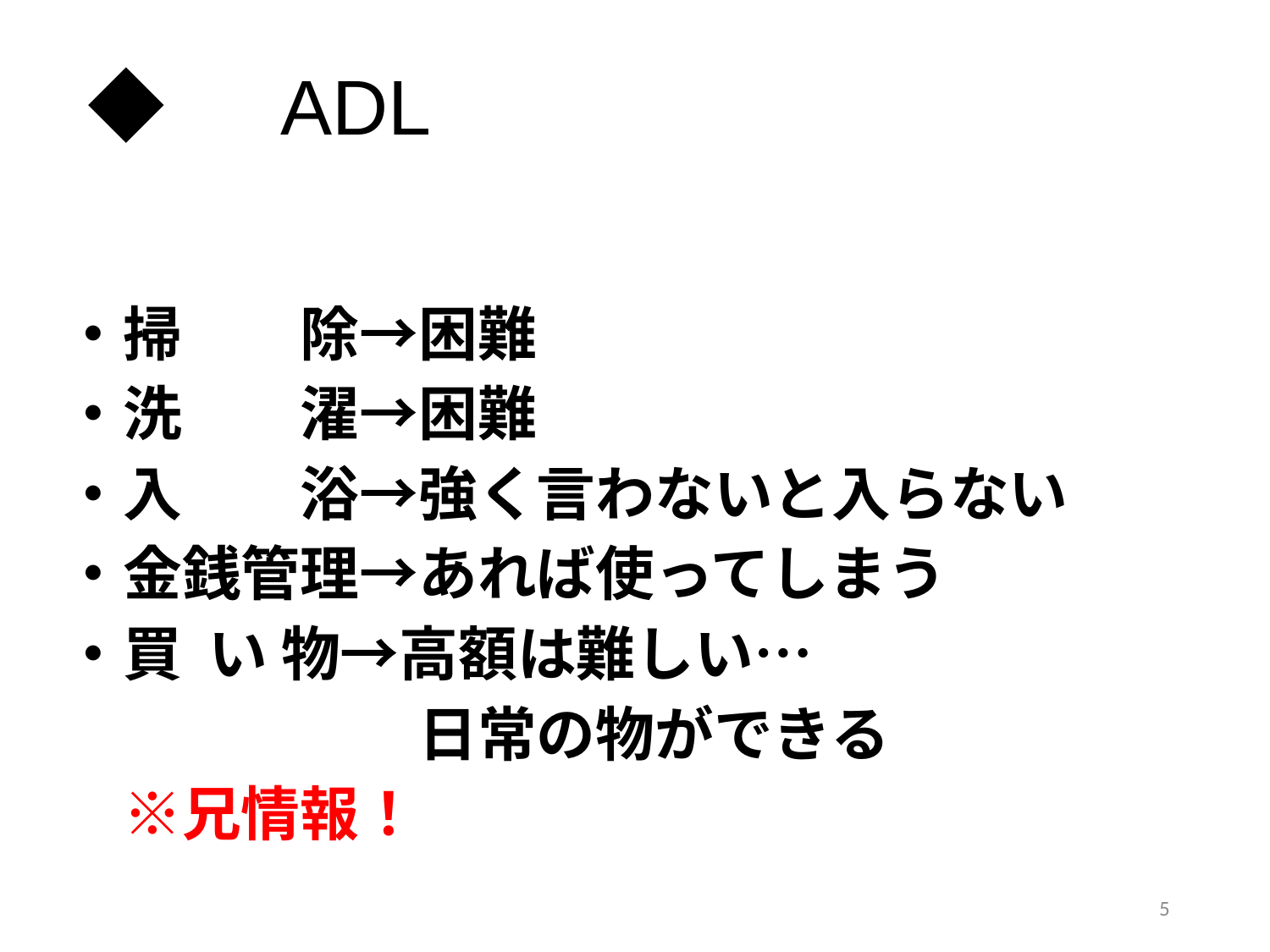

# ◆　ADL

・掃　　除→困難
・洗　　濯→困難
・入　　浴→強く言わないと入らない
・金銭管理→あれば使ってしまう
・買  い 物→高額は難しい…
　　　　　　日常の物ができる
　※兄情報！
5